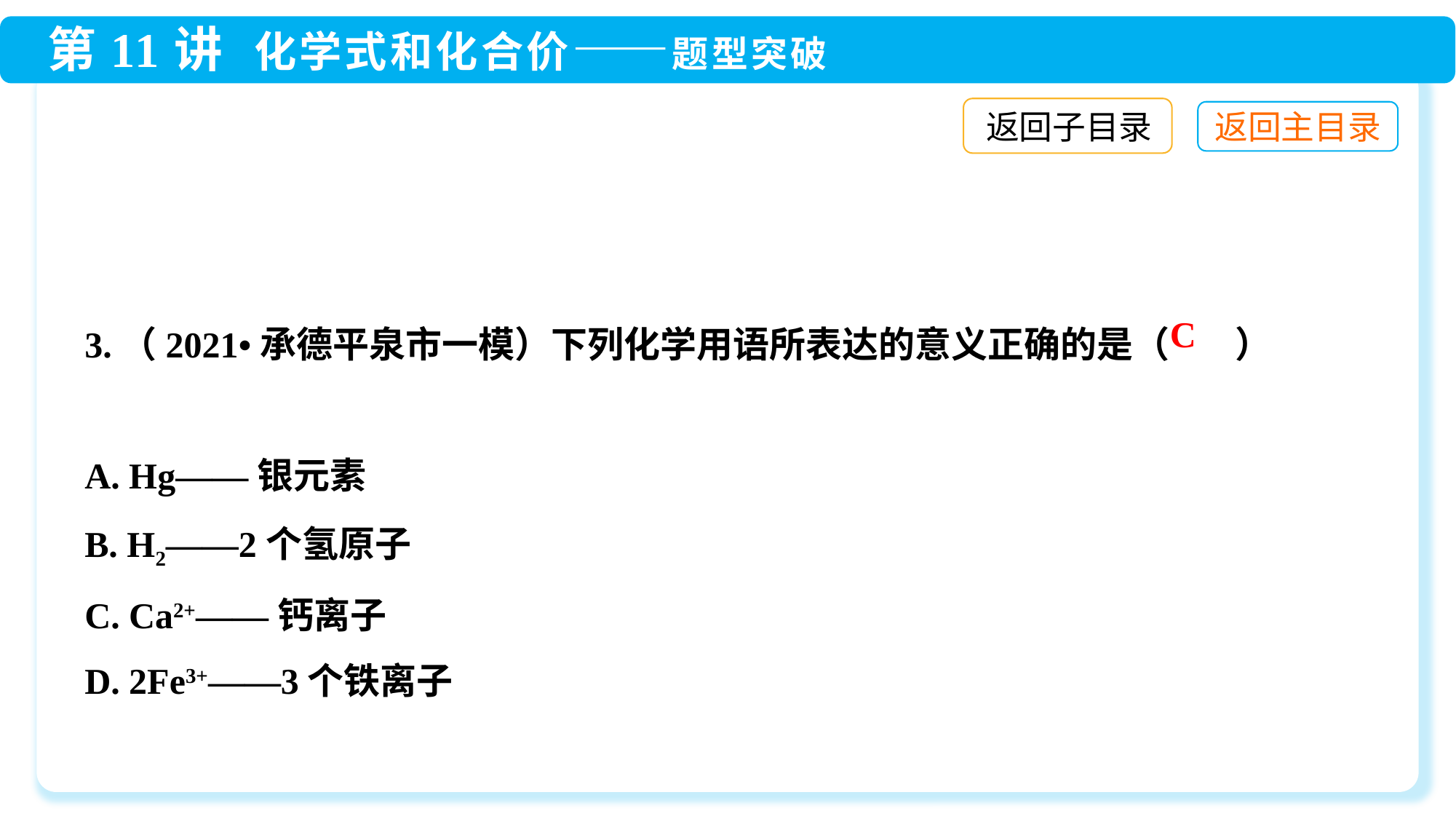

返回子目录
3.（2021•承德平泉市一模）下列化学用语所表达的意义正确的是（        ）

A. Hg——银元素
B. H2——2个氢原子
C. Ca2+——钙离子
D. 2Fe3+——3个铁离子
C